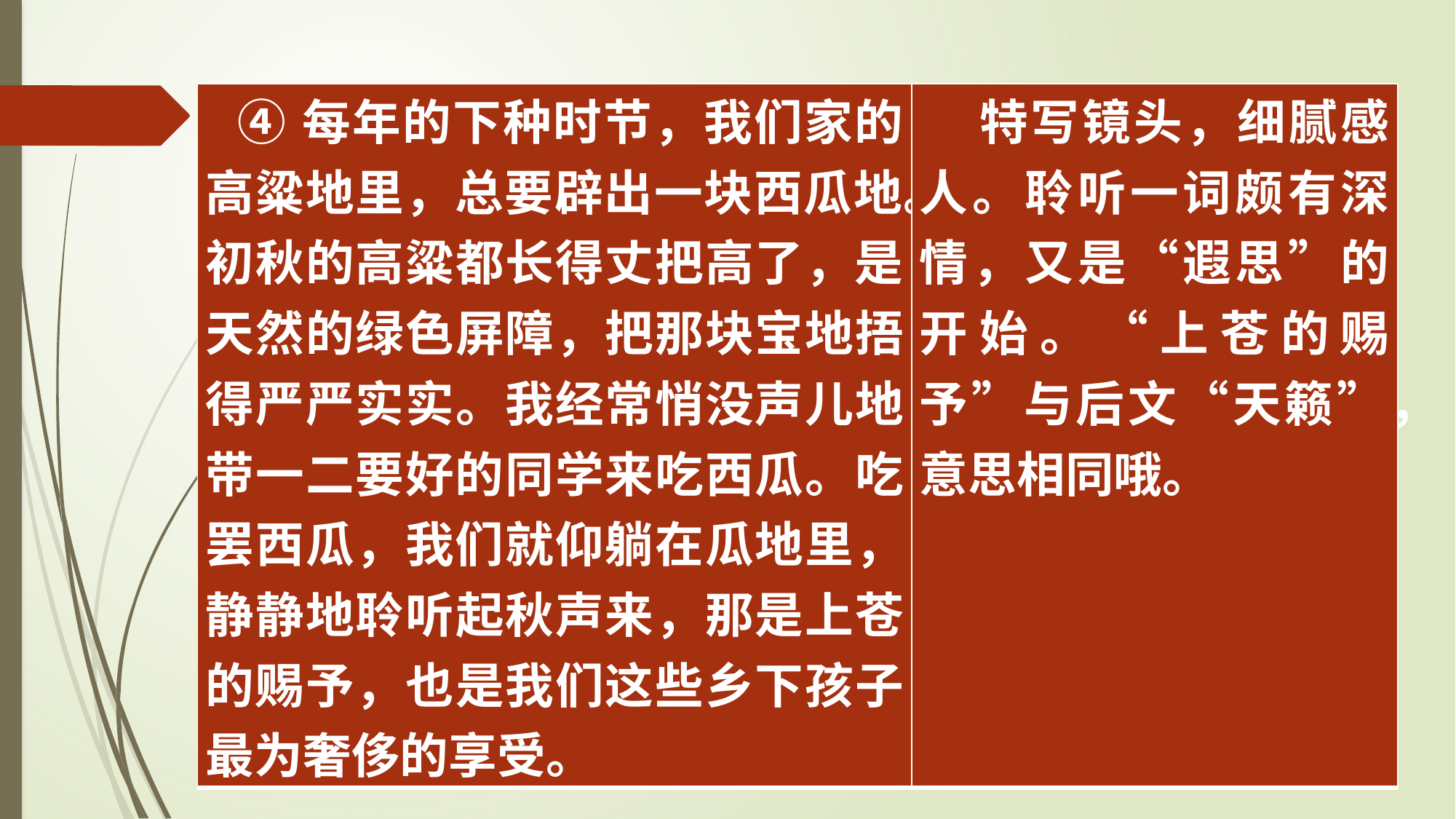

| ④每年的下种时节，我们家的高粱地里，总要辟出一块西瓜地。初秋的高粱都长得丈把高了，是天然的绿色屏障，把那块宝地捂得严严实实。我经常悄没声儿地带一二要好的同学来吃西瓜。吃罢西瓜，我们就仰躺在瓜地里，静静地聆听起秋声来，那是上苍的赐予，也是我们这些乡下孩子最为奢侈的享受。 | 特写镜头，细腻感人。聆听一词颇有深情，又是“遐思”的开始。“上苍的赐予”与后文“天籁”，意思相同哦。 |
| --- | --- |